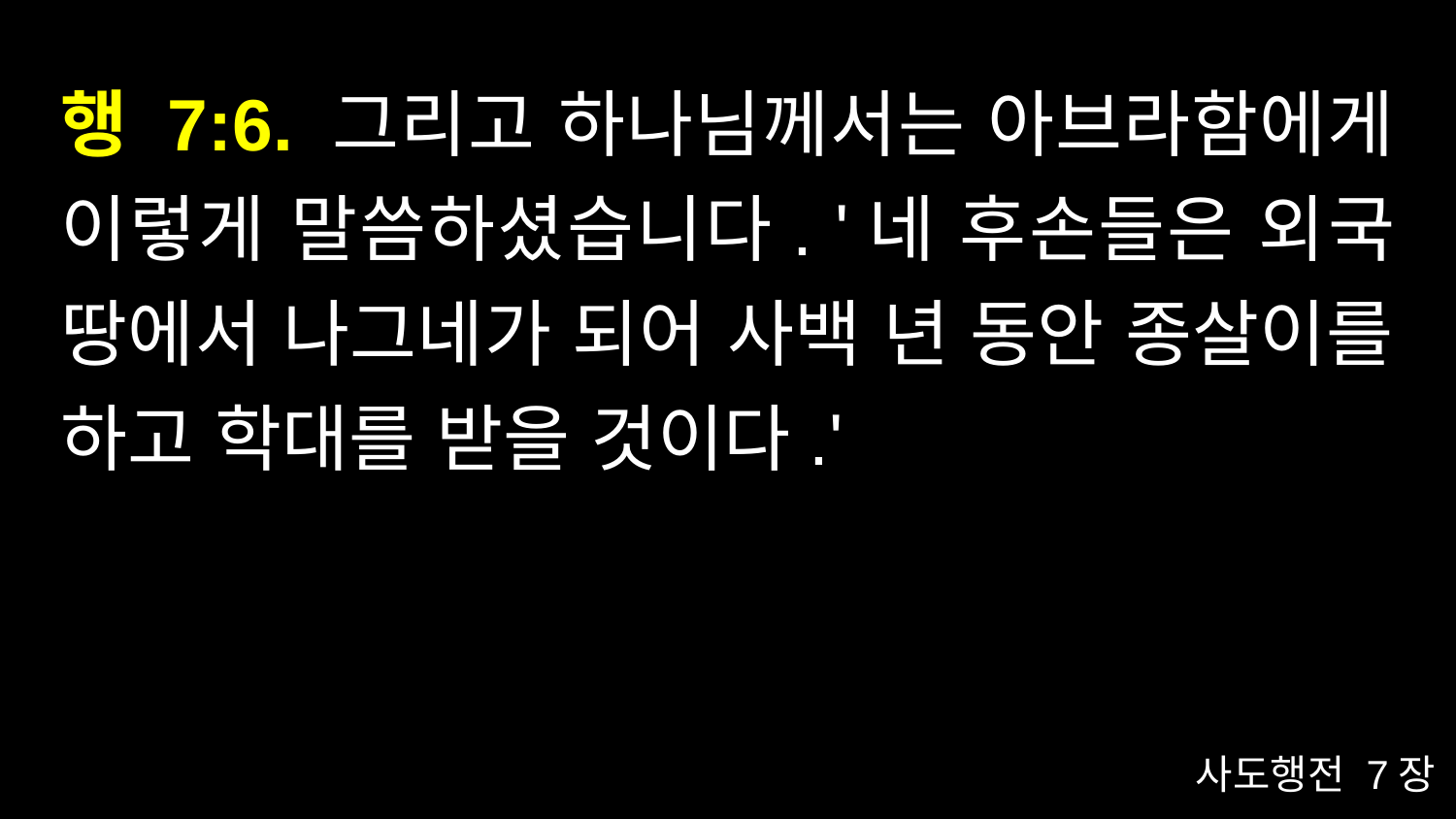

# 행 7:6. 그리고 하나님께서는 아브라함에게 이렇게 말씀하셨습니다. '네 후손들은 외국 땅에서 나그네가 되어 사백 년 동안 종살이를 하고 학대를 받을 것이다.'
사도행전 7장